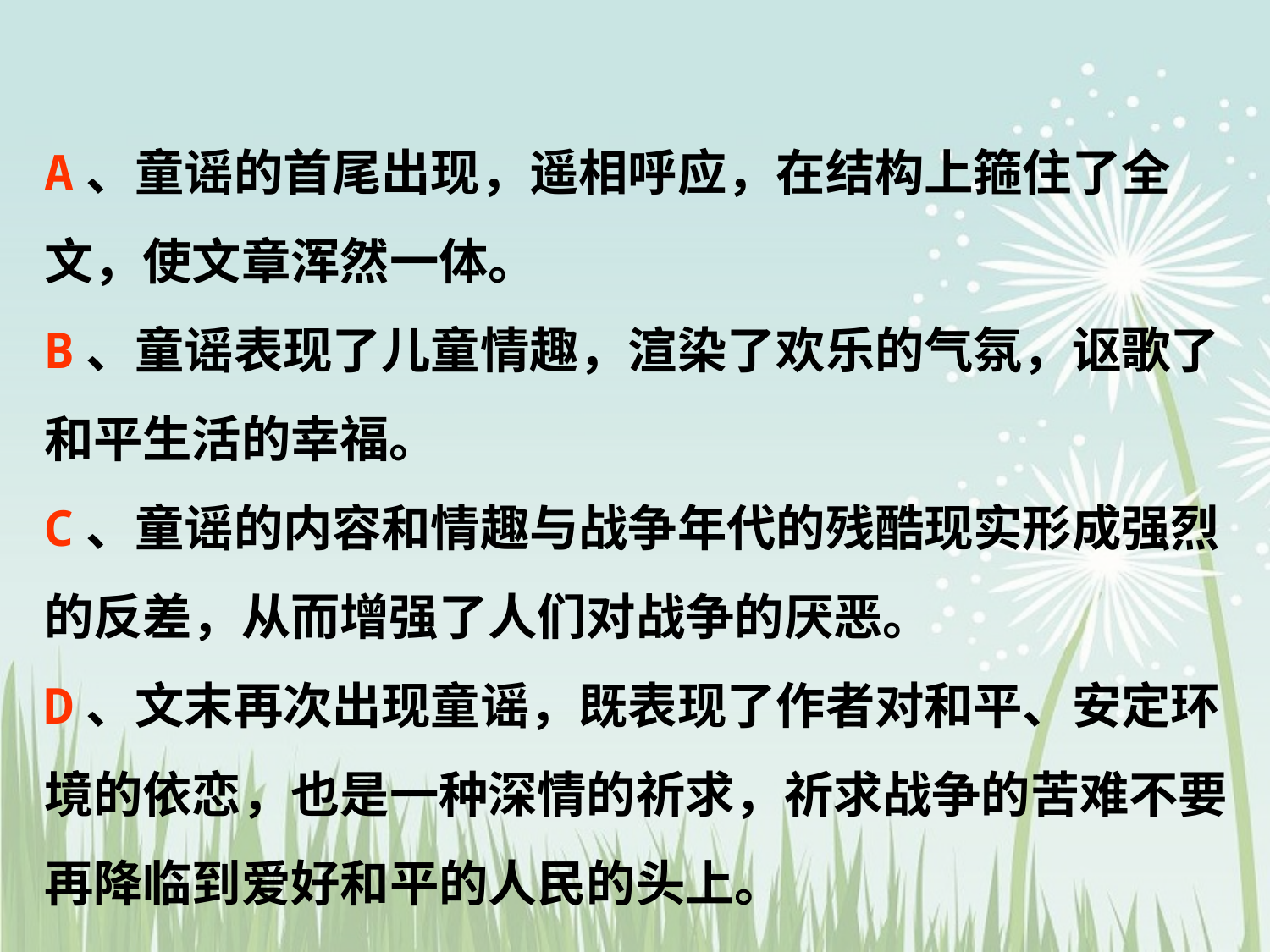

A、童谣的首尾出现，遥相呼应，在结构上箍住了全文，使文章浑然一体。
B、童谣表现了儿童情趣，渲染了欢乐的气氛，讴歌了和平生活的幸福。
C、童谣的内容和情趣与战争年代的残酷现实形成强烈的反差，从而增强了人们对战争的厌恶。
D、文末再次出现童谣，既表现了作者对和平、安定环境的依恋，也是一种深情的祈求，祈求战争的苦难不要再降临到爱好和平的人民的头上。